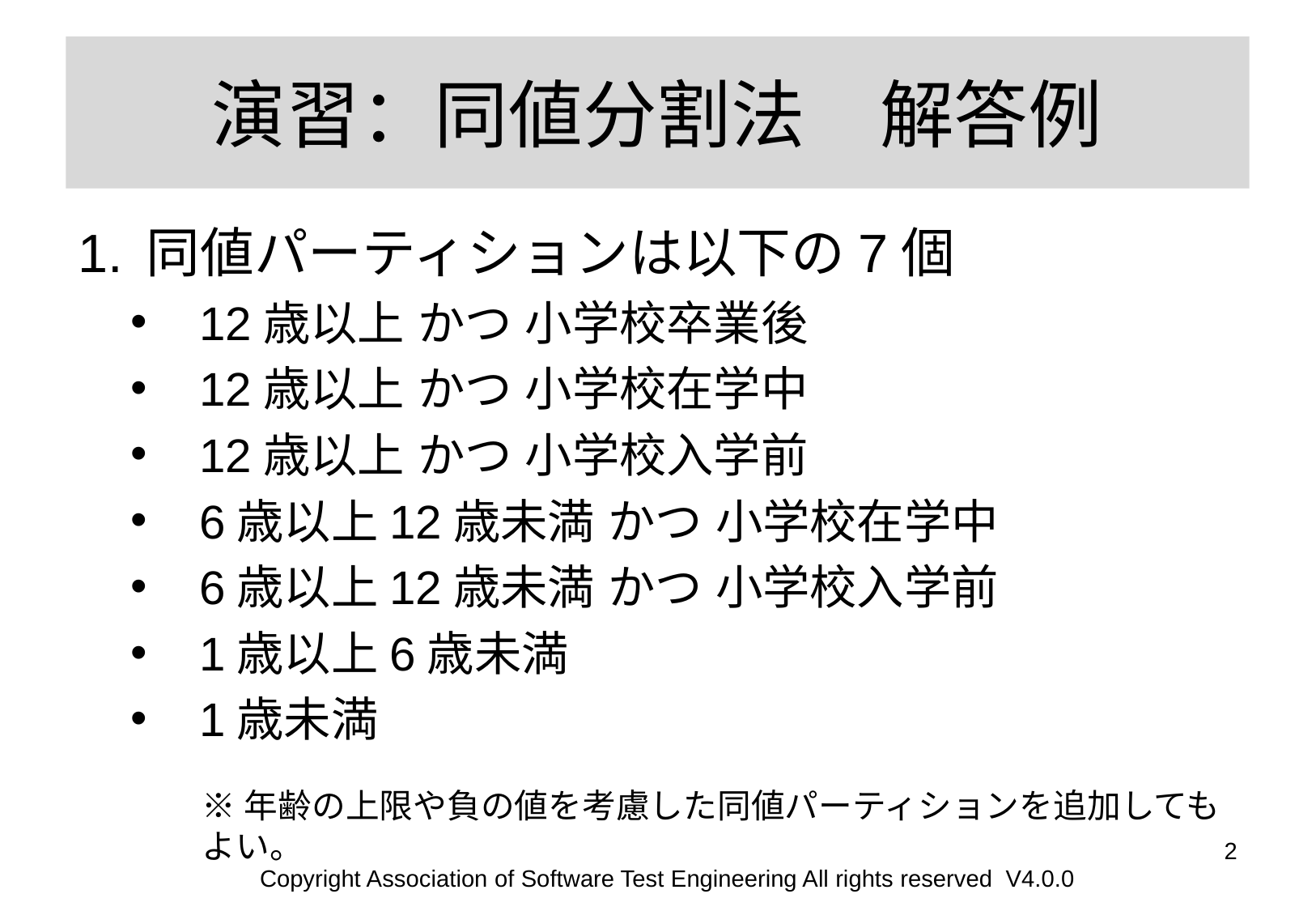

# 演習：同値分割法　解答例
同値パーティションは以下の7個
12歳以上 かつ 小学校卒業後
12歳以上 かつ 小学校在学中
12歳以上 かつ 小学校入学前
6歳以上12歳未満 かつ 小学校在学中
6歳以上12歳未満 かつ 小学校入学前
1歳以上6歳未満
1歳未満

※年齢の上限や負の値を考慮した同値パーティションを追加してもよい。
2
Copyright Association of Software Test Engineering All rights reserved  V4.0.0